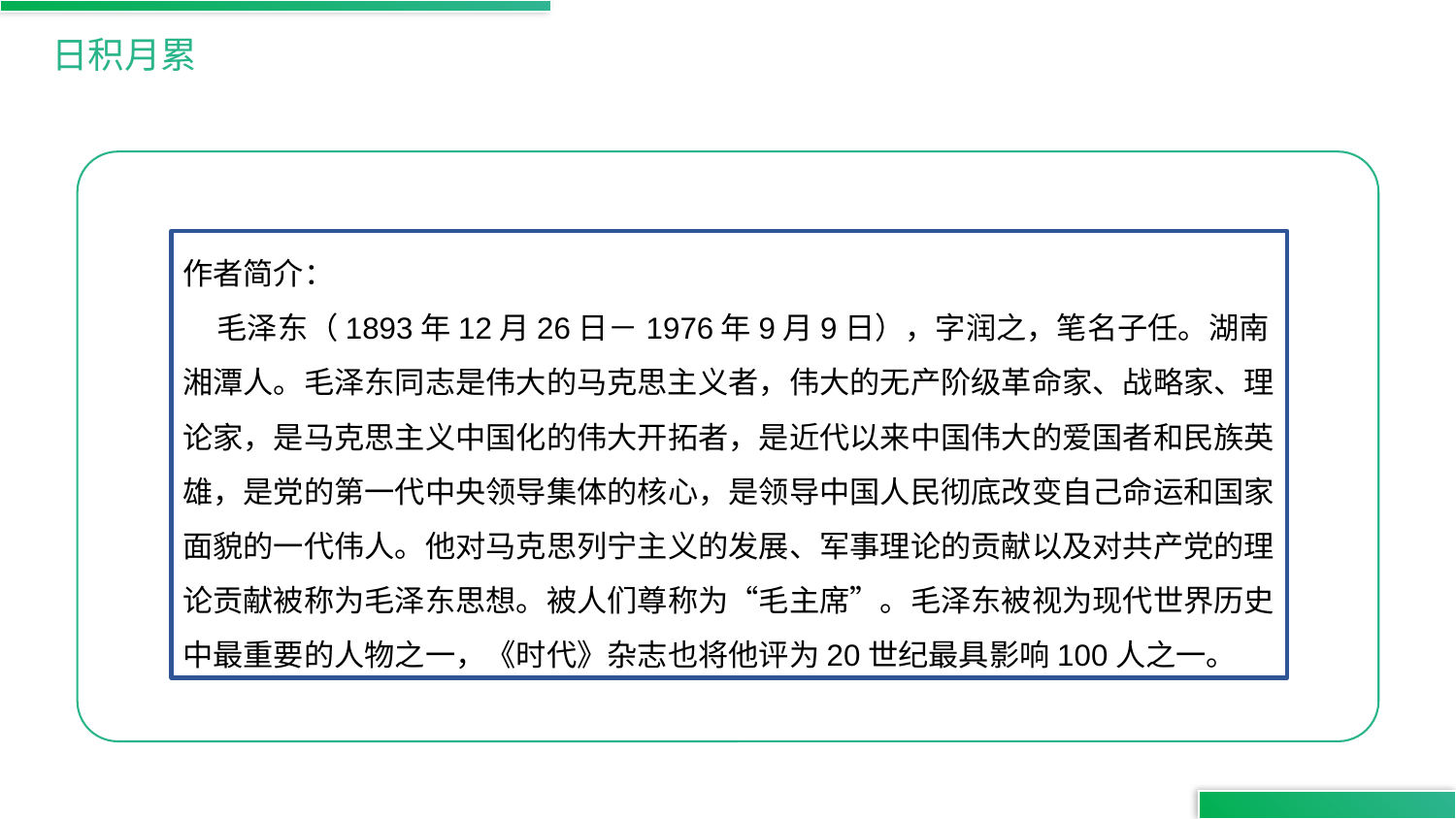

日积月累
作者简介：
    毛泽东（1893年12月26日－1976年9月9日），字润之，笔名子任。湖南湘潭人。毛泽东同志是伟大的马克思主义者，伟大的无产阶级革命家、战略家、理论家，是马克思主义中国化的伟大开拓者，是近代以来中国伟大的爱国者和民族英雄，是党的第一代中央领导集体的核心，是领导中国人民彻底改变自己命运和国家面貌的一代伟人。他对马克思列宁主义的发展、军事理论的贡献以及对共产党的理论贡献被称为毛泽东思想。被人们尊称为“毛主席”。毛泽东被视为现代世界历史中最重要的人物之一，《时代》杂志也将他评为20世纪最具影响100人之一。